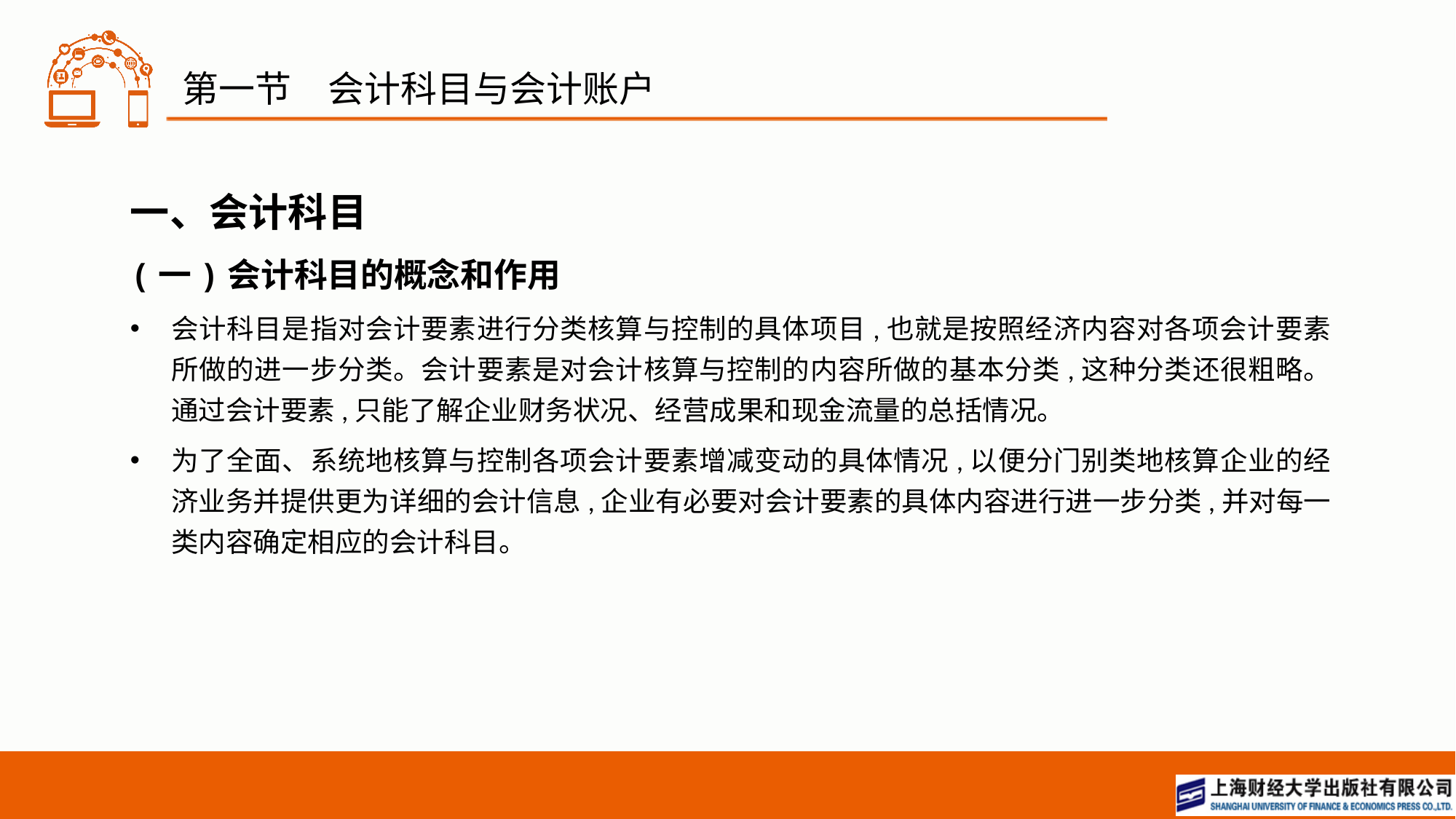

# 第一节　会计科目与会计账户
一、会计科目
(一)会计科目的概念和作用
会计科目是指对会计要素进行分类核算与控制的具体项目,也就是按照经济内容对各项会计要素所做的进一步分类。会计要素是对会计核算与控制的内容所做的基本分类,这种分类还很粗略。通过会计要素,只能了解企业财务状况、经营成果和现金流量的总括情况。
为了全面、系统地核算与控制各项会计要素增减变动的具体情况,以便分门别类地核算企业的经济业务并提供更为详细的会计信息,企业有必要对会计要素的具体内容进行进一步分类,并对每一类内容确定相应的会计科目。